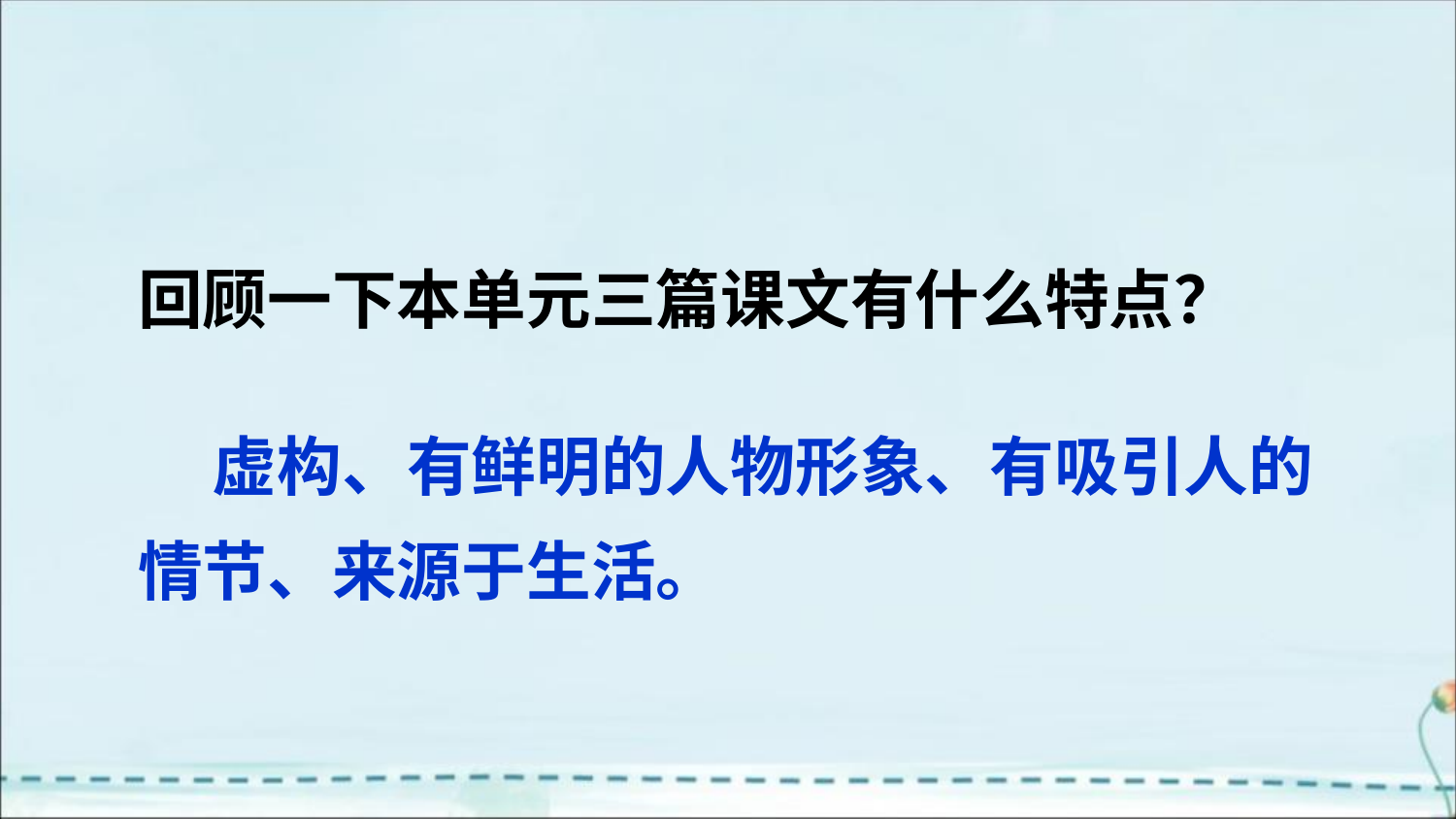

回顾一下本单元三篇课文有什么特点？
    虚构、有鲜明的人物形象、有吸引人的情节、来源于生活。